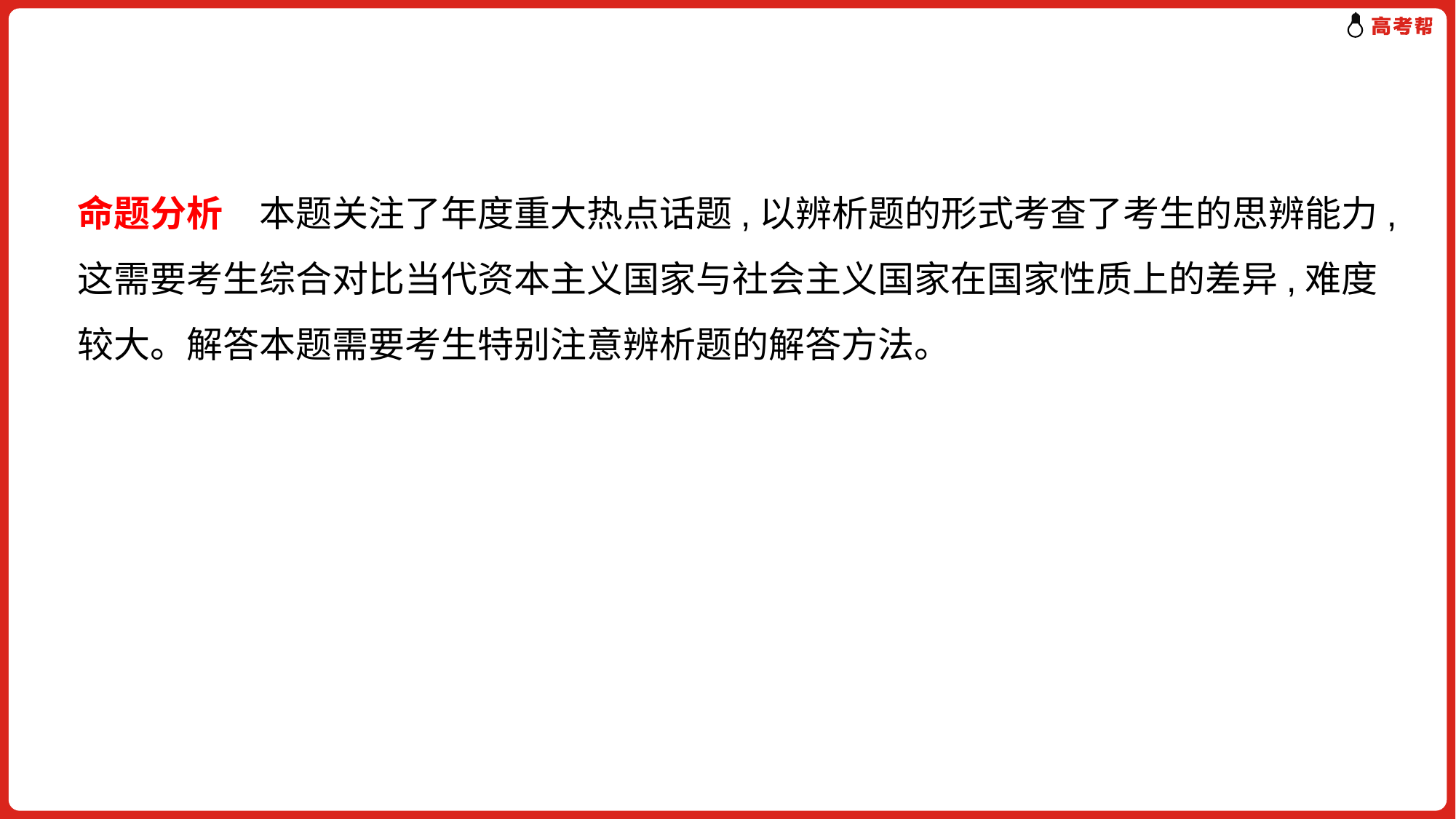

命题分析　本题关注了年度重大热点话题,以辨析题的形式考查了考生的思辨能力,这需要考生综合对比当代资本主义国家与社会主义国家在国家性质上的差异,难度较大。解答本题需要考生特别注意辨析题的解答方法。